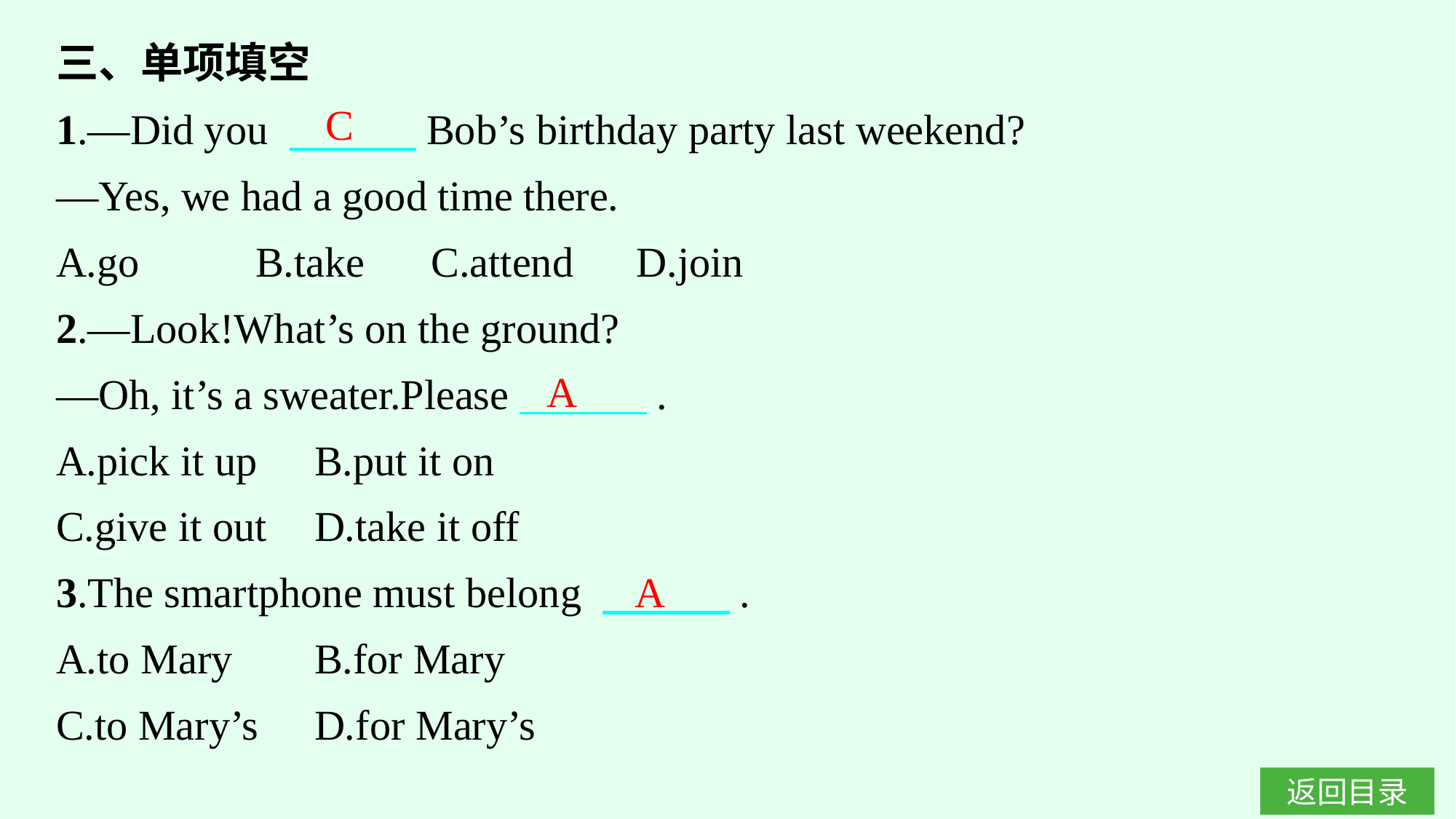

三、单项填空
1.—Did you 　　　Bob’s birthday party last weekend?
—Yes, we had a good time there.
A.go　 　B.take	C.attend　D.join
2.—Look!What’s on the ground?
—Oh, it’s a sweater.Please　　　.
A.pick it up	B.put it on
C.give it out	D.take it off
3.The smartphone must belong 　　　.
A.to Mary	B.for Mary
C.to Mary’s	D.for Mary’s
C
A
A